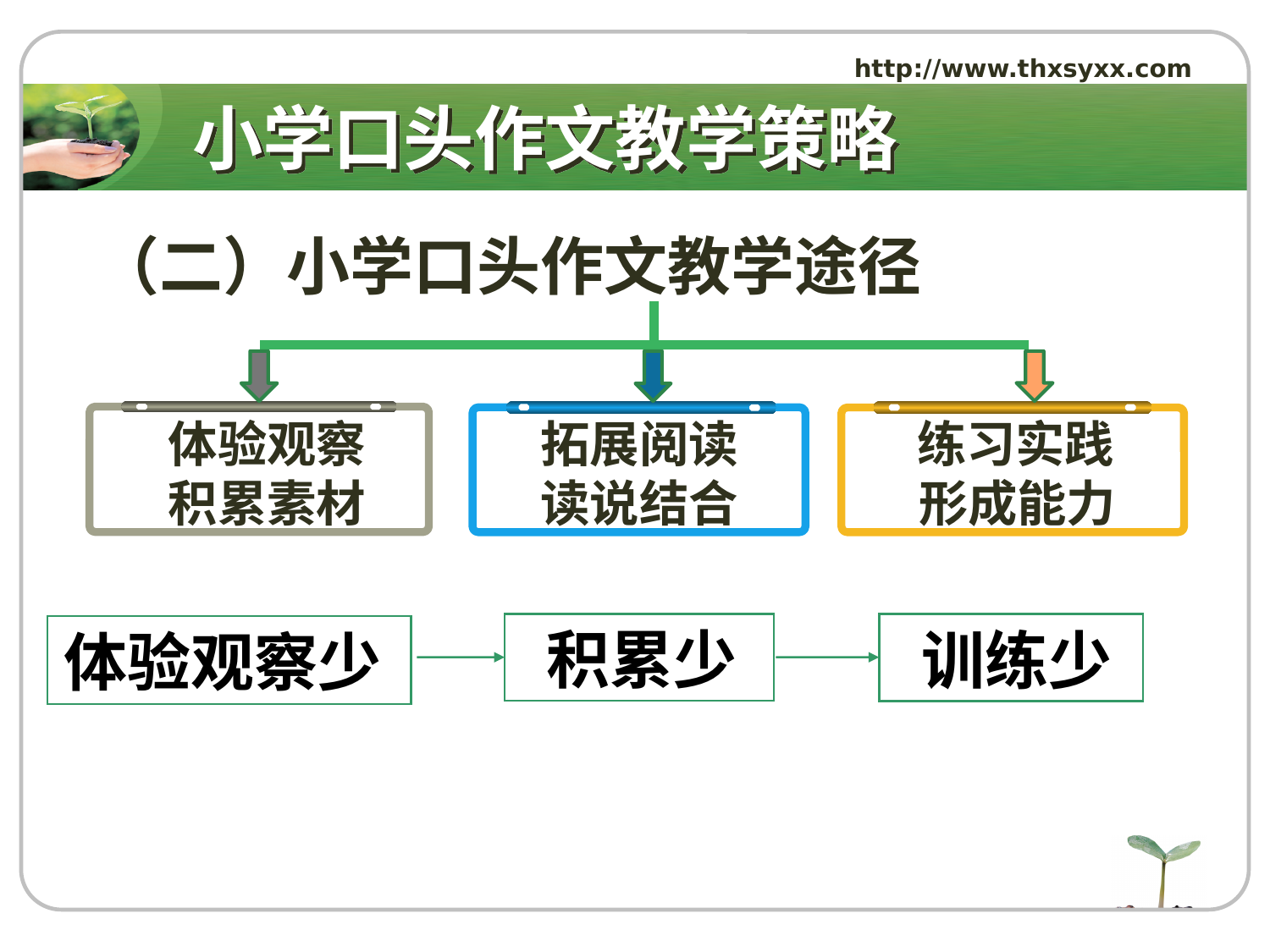

http://www.thxsyxx.com
# 小学口头作文教学策略
    （二）小学口头作文教学途径

体验观察
积累素材

拓展阅读
读说结合

 练习实践
 形成能力
 积累少

 训练少

体验观察少